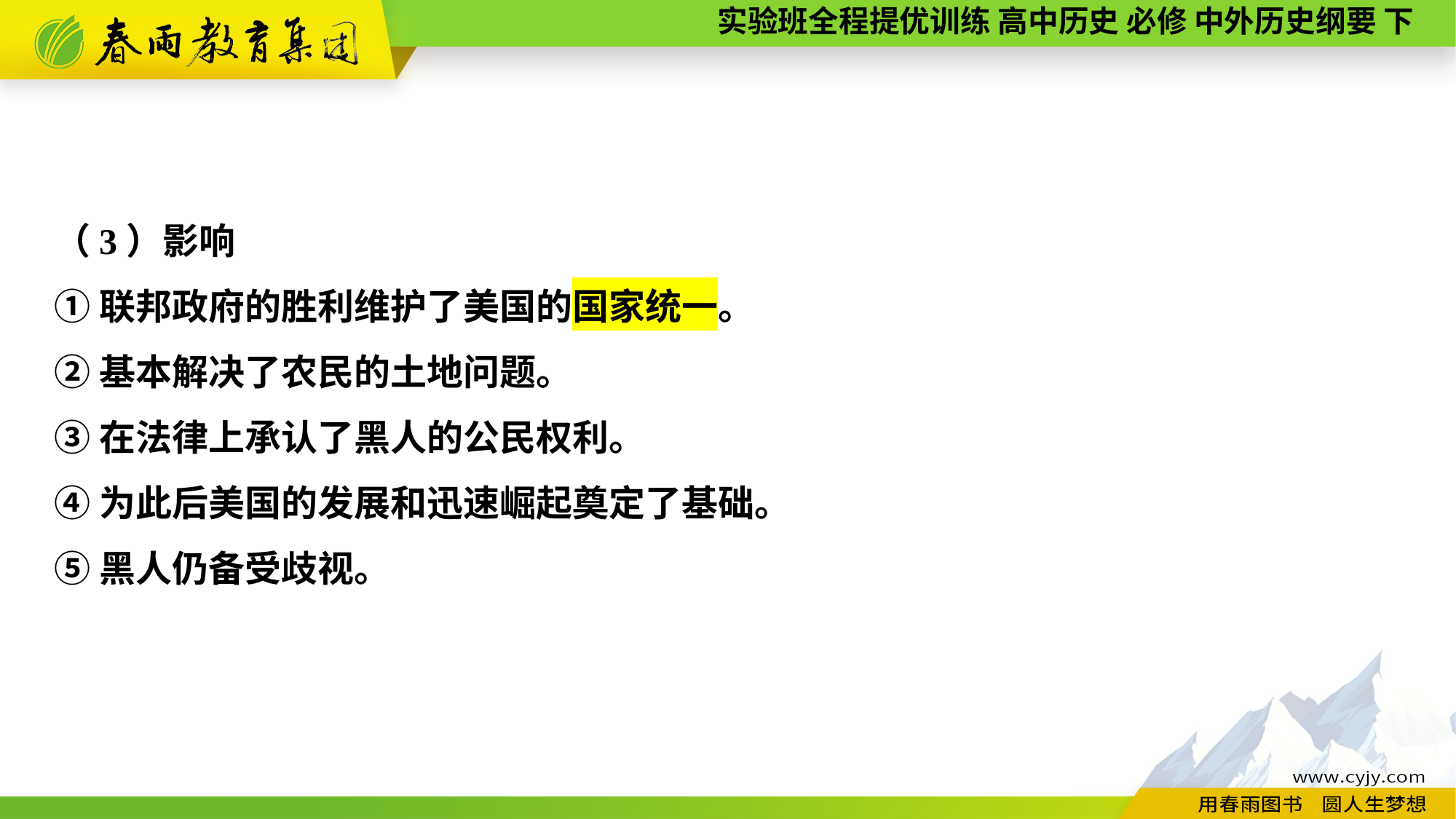

（3）影响
①联邦政府的胜利维护了美国的国家统一。
②基本解决了农民的土地问题。
③在法律上承认了黑人的公民权利。
④为此后美国的发展和迅速崛起奠定了基础。
⑤黑人仍备受歧视。